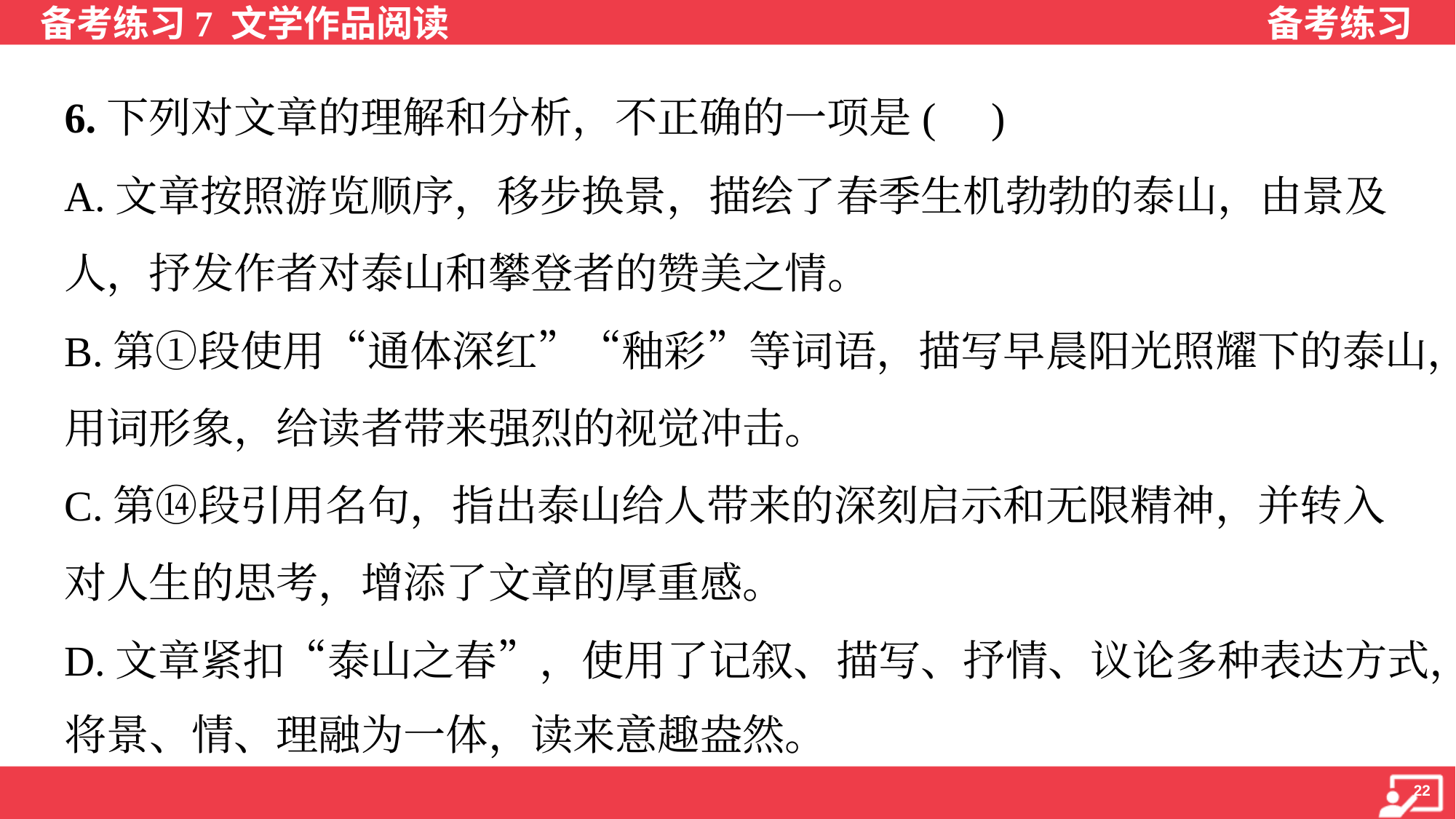

6.下列对文章的理解和分析，不正确的一项是(     )
A.文章按照游览顺序，移步换景，描绘了春季生机勃勃的泰山，由景及
人，抒发作者对泰山和攀登者的赞美之情。
B.第①段使用“通体深红”“釉彩”等词语，描写早晨阳光照耀下的泰山，
用词形象，给读者带来强烈的视觉冲击。
C.第⑭段引用名句，指出泰山给人带来的深刻启示和无限精神，并转入
对人生的思考，增添了文章的厚重感。
D.文章紧扣“泰山之春”，使用了记叙、描写、抒情、议论多种表达方式，
将景、情、理融为一体，读来意趣盎然。